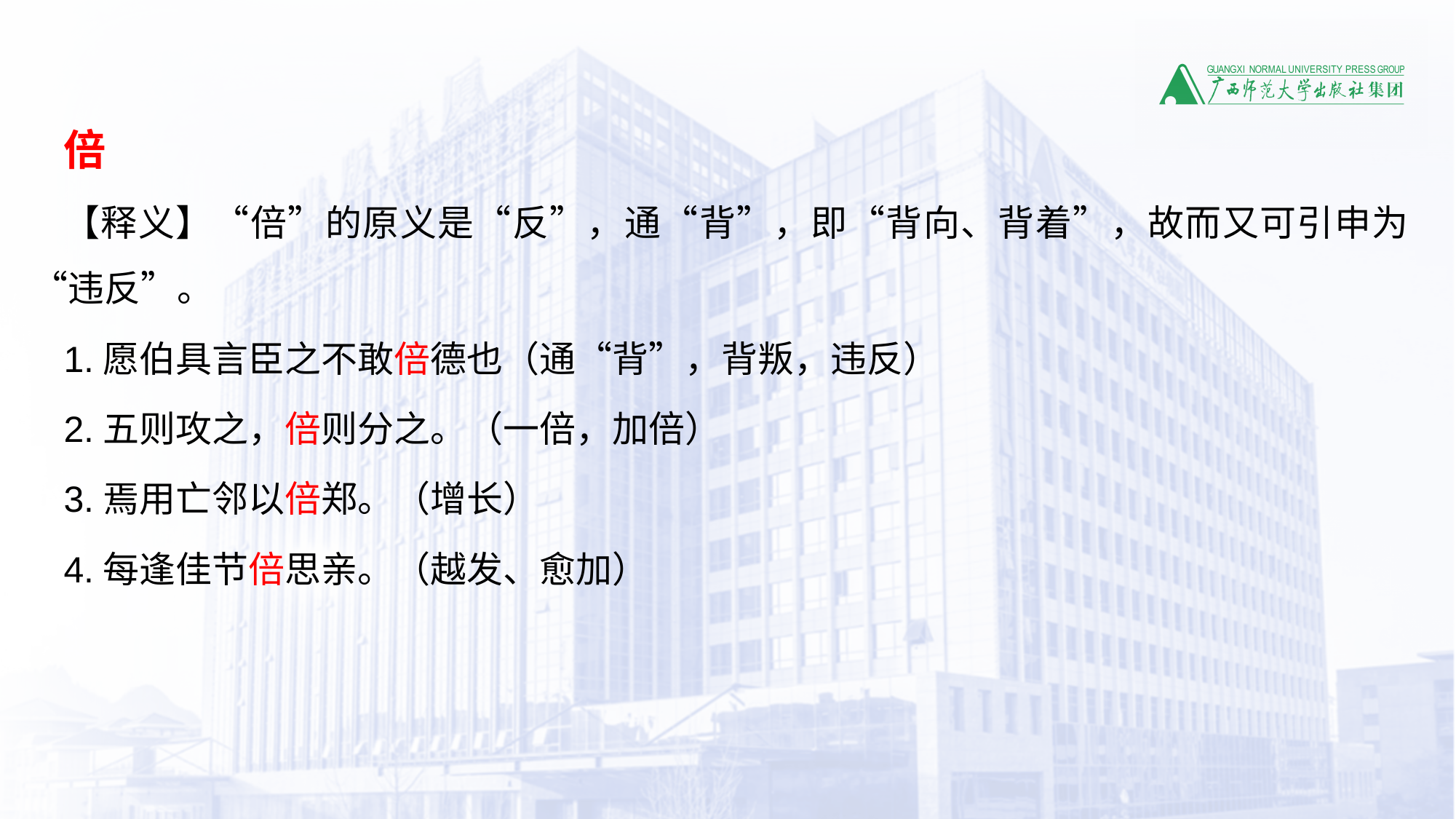

倍
【释义】“倍”的原义是“反”，通“背”，即“背向、背着”，故而又可引申为“违反”。
1.愿伯具言臣之不敢倍德也（通“背”，背叛，违反）
2.五则攻之，倍则分之。（一倍，加倍）
3.焉用亡邻以倍郑。（增长）
4.每逢佳节倍思亲。（越发、愈加）